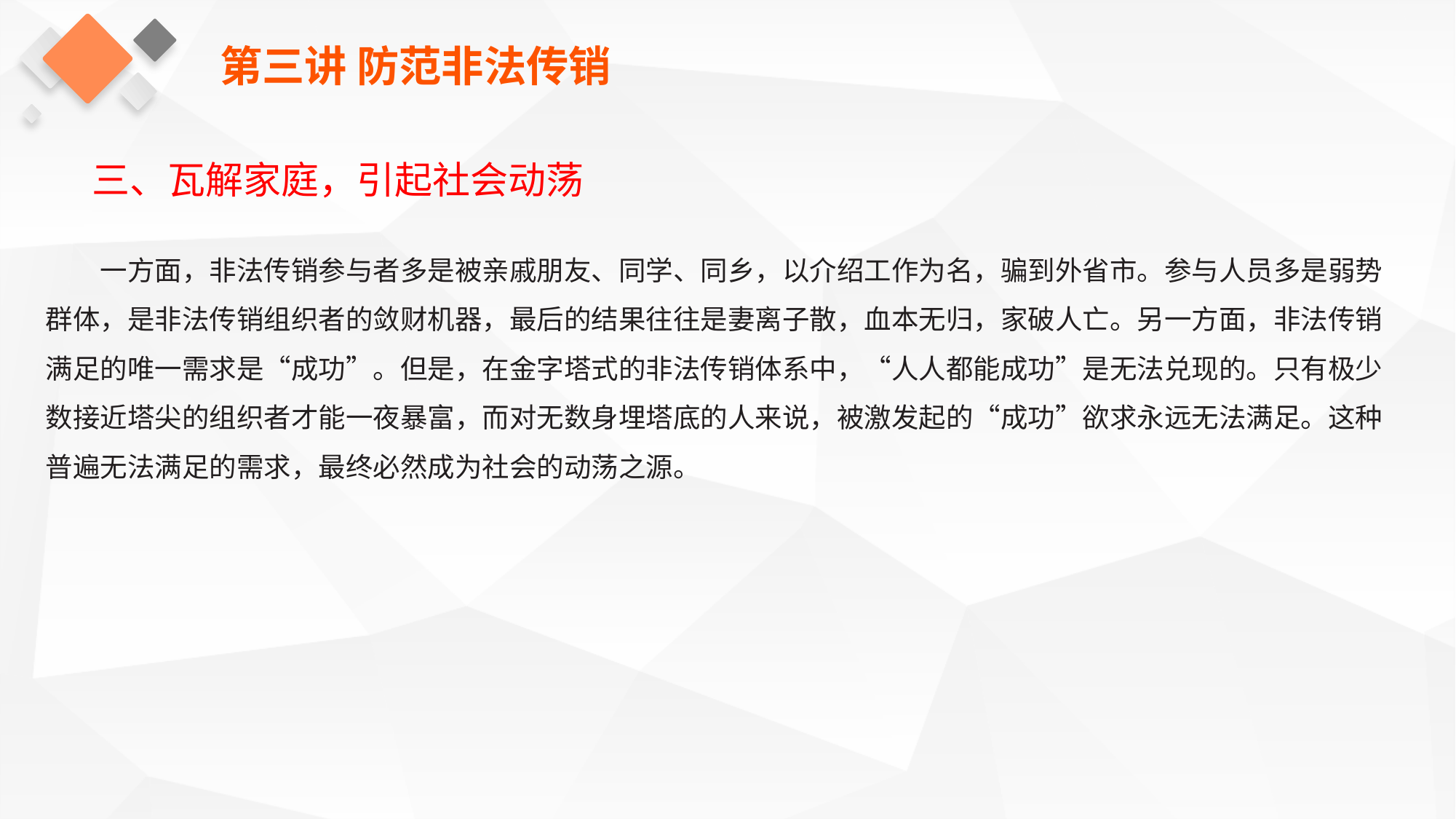

第三讲 防范非法传销
三、瓦解家庭，引起社会动荡
一方面，非法传销参与者多是被亲戚朋友、同学、同乡，以介绍工作为名，骗到外省市。参与人员多是弱势群体，是非法传销组织者的敛财机器，最后的结果往往是妻离子散，血本无归，家破人亡。另一方面，非法传销满足的唯一需求是“成功”。但是，在金字塔式的非法传销体系中，“人人都能成功”是无法兑现的。只有极少数接近塔尖的组织者才能一夜暴富，而对无数身埋塔底的人来说，被激发起的“成功”欲求永远无法满足。这种普遍无法满足的需求，最终必然成为社会的动荡之源。